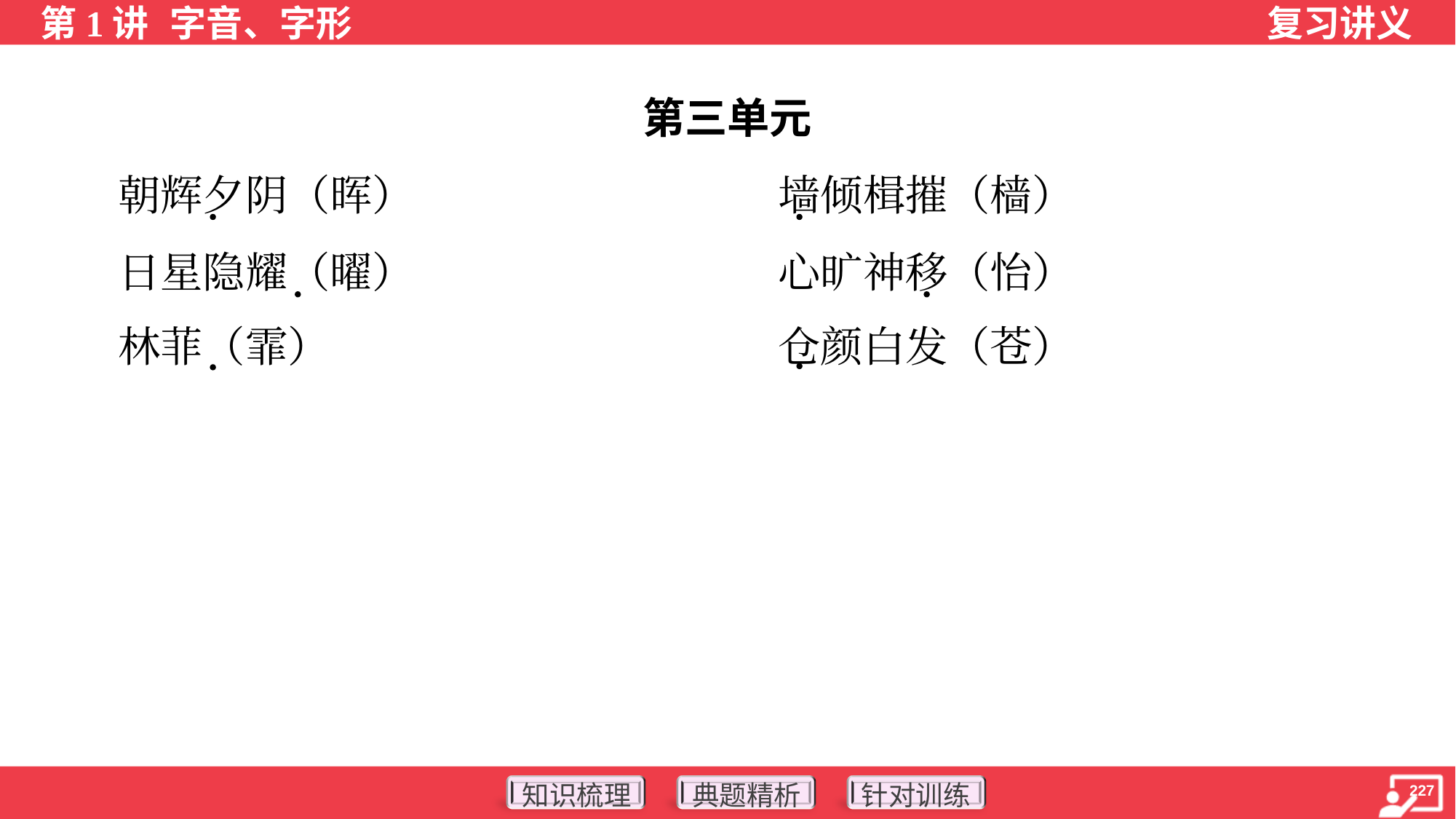

第三单元
    朝辉夕阴（晖）	墙倾楫摧（樯）
    日星隐耀（曜）	心旷神移（怡）
    林菲（霏）	仓颜白发（苍）